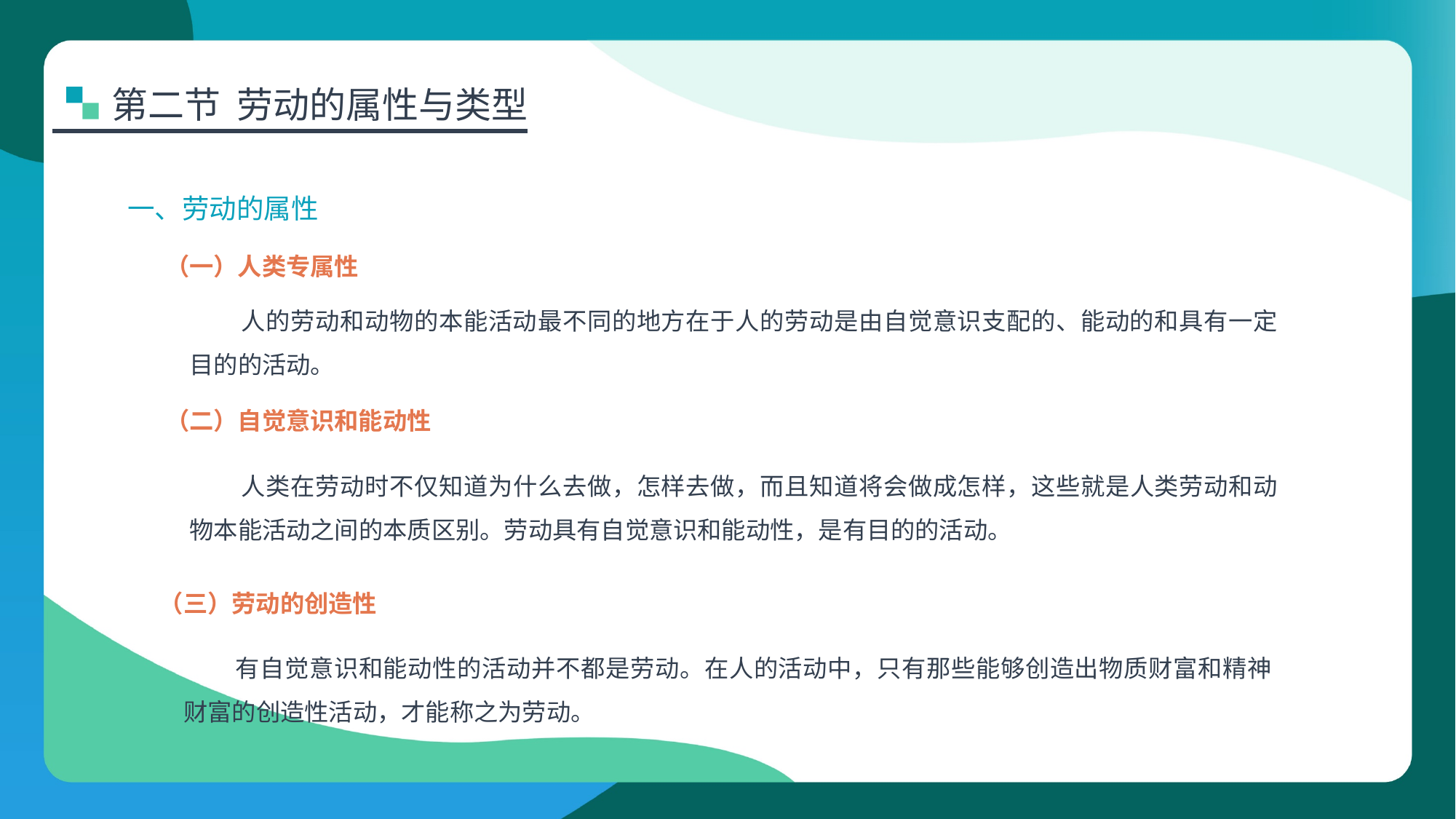

第二节  劳动的属性与类型

一、劳动的属性
（一）人类专属性
人的劳动和动物的本能活动最不同的地方在于人的劳动是由自觉意识支配的、能动的和具有一定目的的活动。
（二）自觉意识和能动性
人类在劳动时不仅知道为什么去做，怎样去做，而且知道将会做成怎样，这些就是人类劳动和动物本能活动之间的本质区别。劳动具有自觉意识和能动性，是有目的的活动。
（三）劳动的创造性
有自觉意识和能动性的活动并不都是劳动。在人的活动中，只有那些能够创造出物质财富和精神财富的创造性活动，才能称之为劳动。